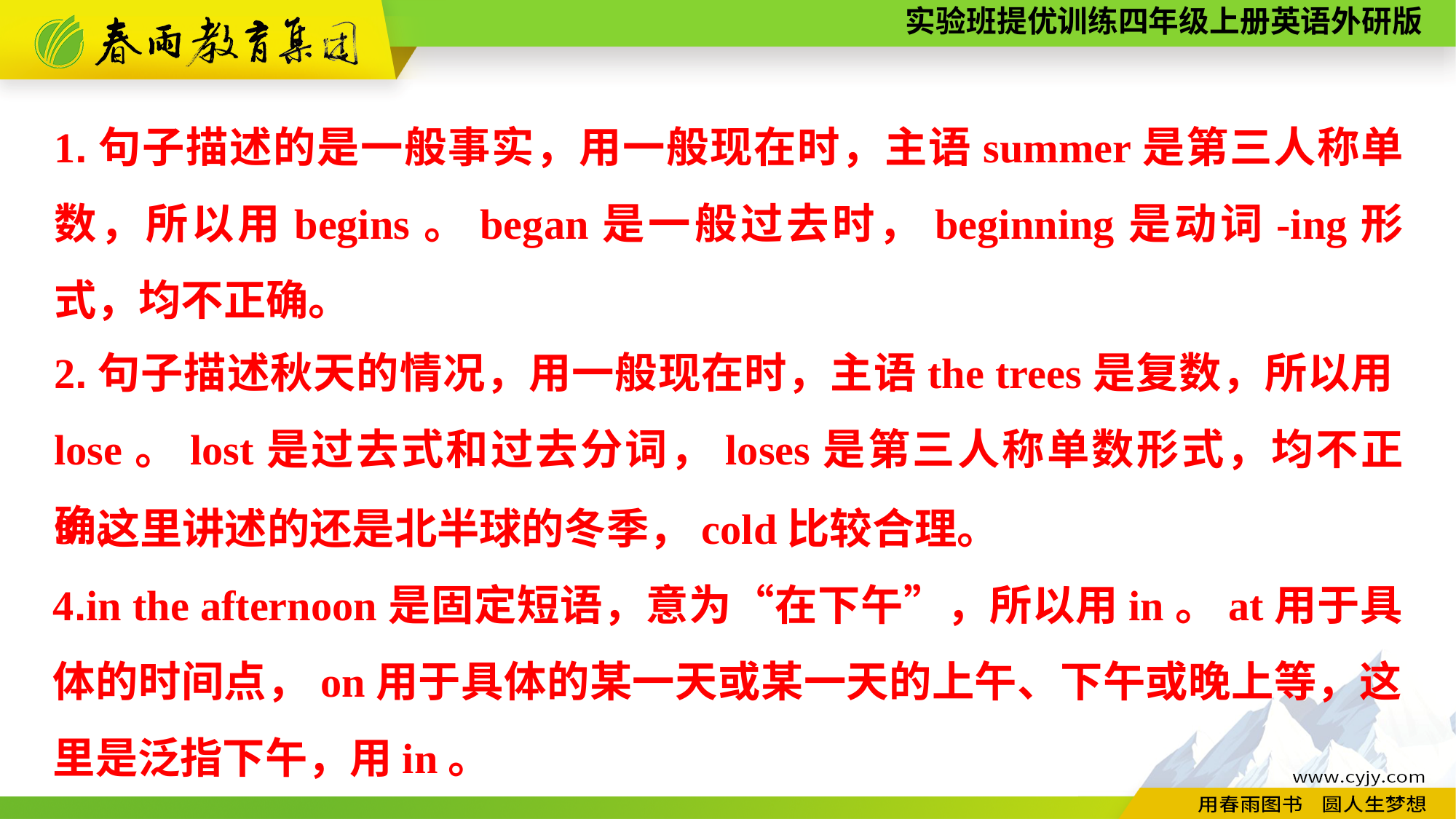

1.句子描述的是一般事实，用一般现在时，主语summer是第三人称单数，所以用begins。began是一般过去时，beginning是动词-ing形式，均不正确。
2.句子描述秋天的情况，用一般现在时，主语the trees是复数，所以用lose。lost是过去式和过去分词，loses是第三人称单数形式，均不正确。
3.这里讲述的还是北半球的冬季，cold比较合理。
4.in the afternoon是固定短语，意为“在下午”，所以用in。at用于具体的时间点，on用于具体的某一天或某一天的上午、下午或晚上等，这里是泛指下午，用in。